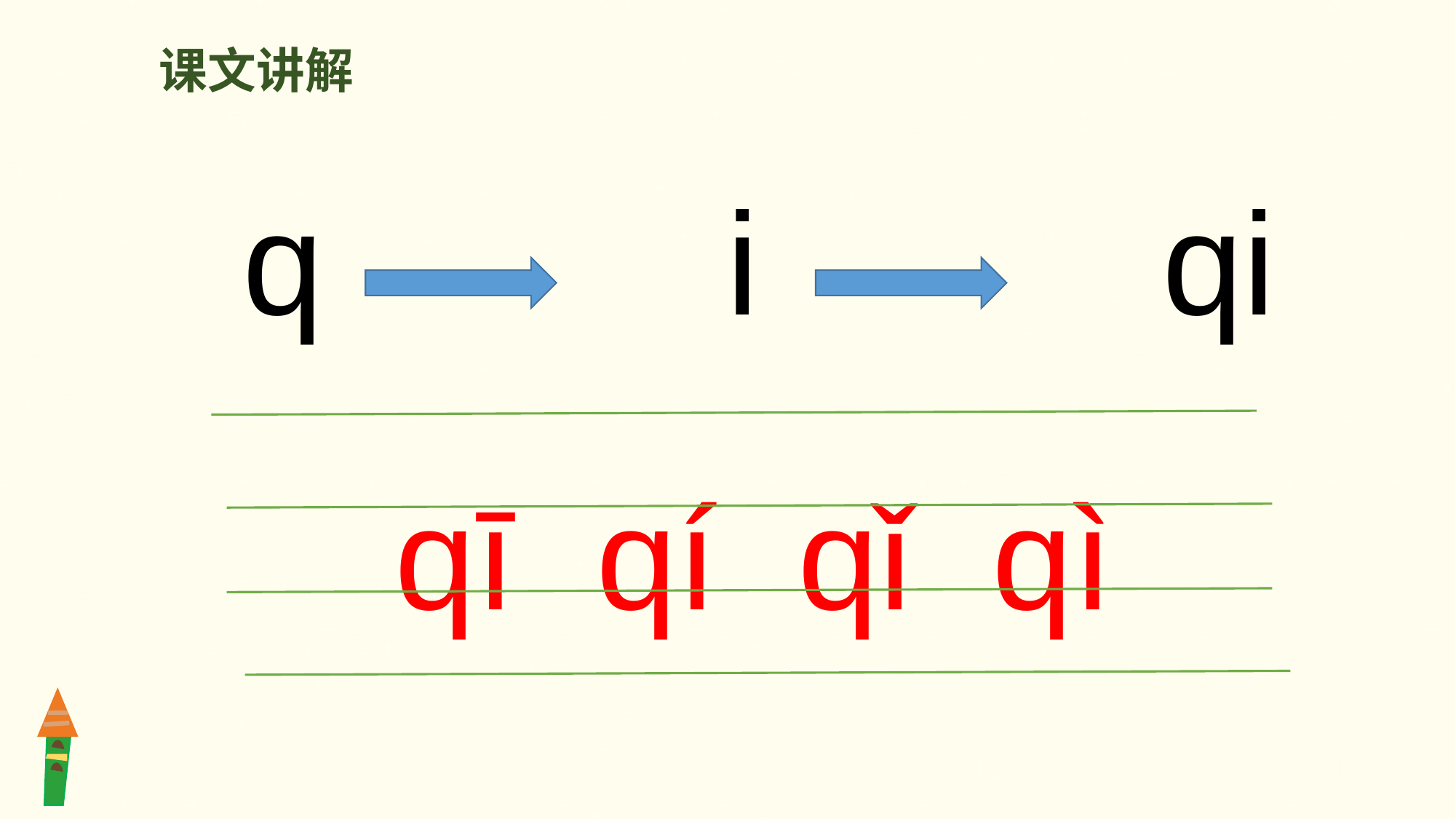

课文讲解
q          i          qi

  qī  qí  qǐ  qì